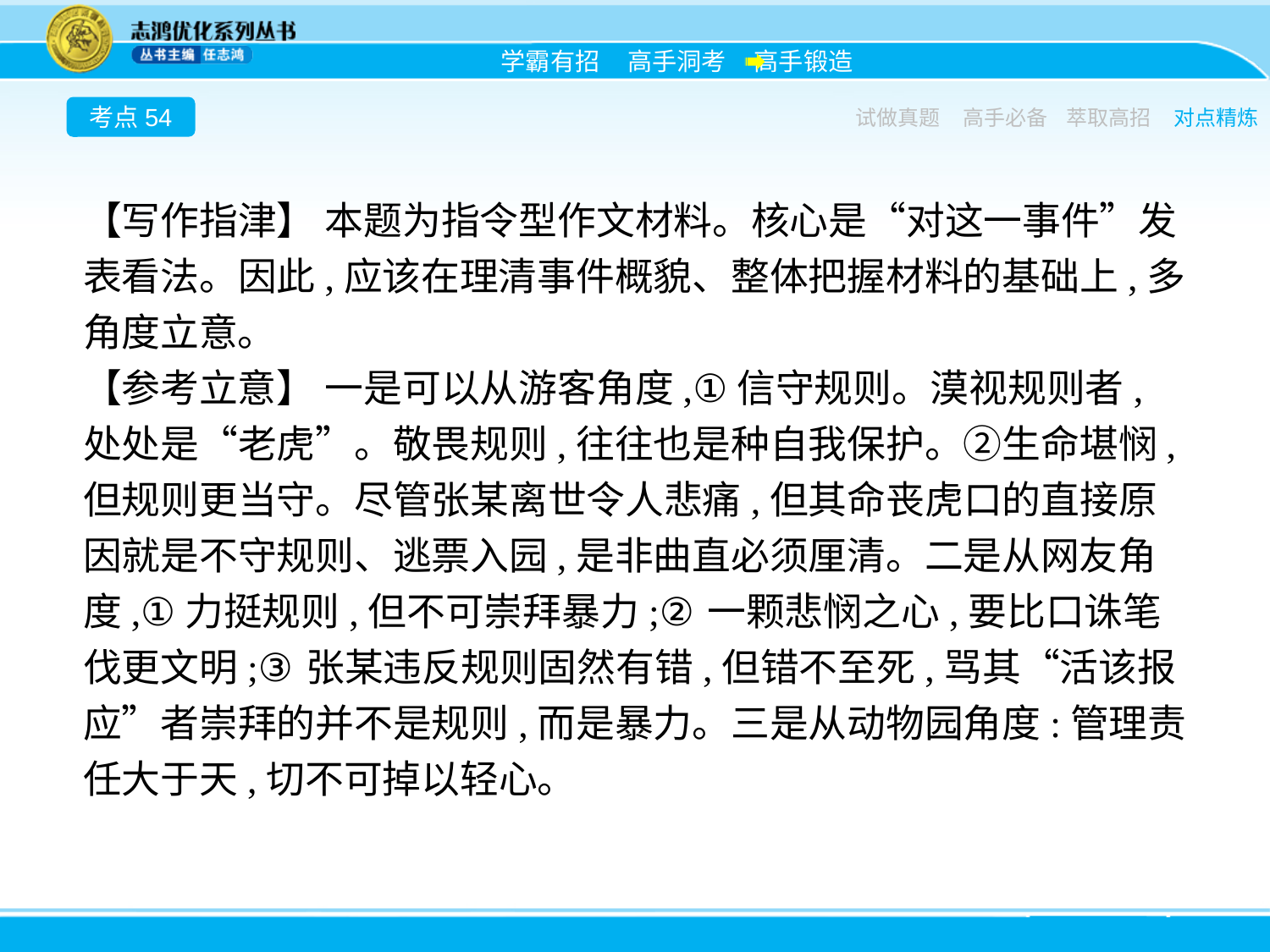

考点54
试做真题
高手必备
萃取高招
对点精炼
【写作指津】 本题为指令型作文材料。核心是“对这一事件”发表看法。因此,应该在理清事件概貌、整体把握材料的基础上,多角度立意。
【参考立意】 一是可以从游客角度,①信守规则。漠视规则者,处处是“老虎”。敬畏规则,往往也是种自我保护。②生命堪悯,但规则更当守。尽管张某离世令人悲痛,但其命丧虎口的直接原因就是不守规则、逃票入园,是非曲直必须厘清。二是从网友角度,①力挺规则,但不可崇拜暴力;②一颗悲悯之心,要比口诛笔伐更文明;③张某违反规则固然有错,但错不至死,骂其“活该报应”者崇拜的并不是规则,而是暴力。三是从动物园角度:管理责任大于天,切不可掉以轻心。